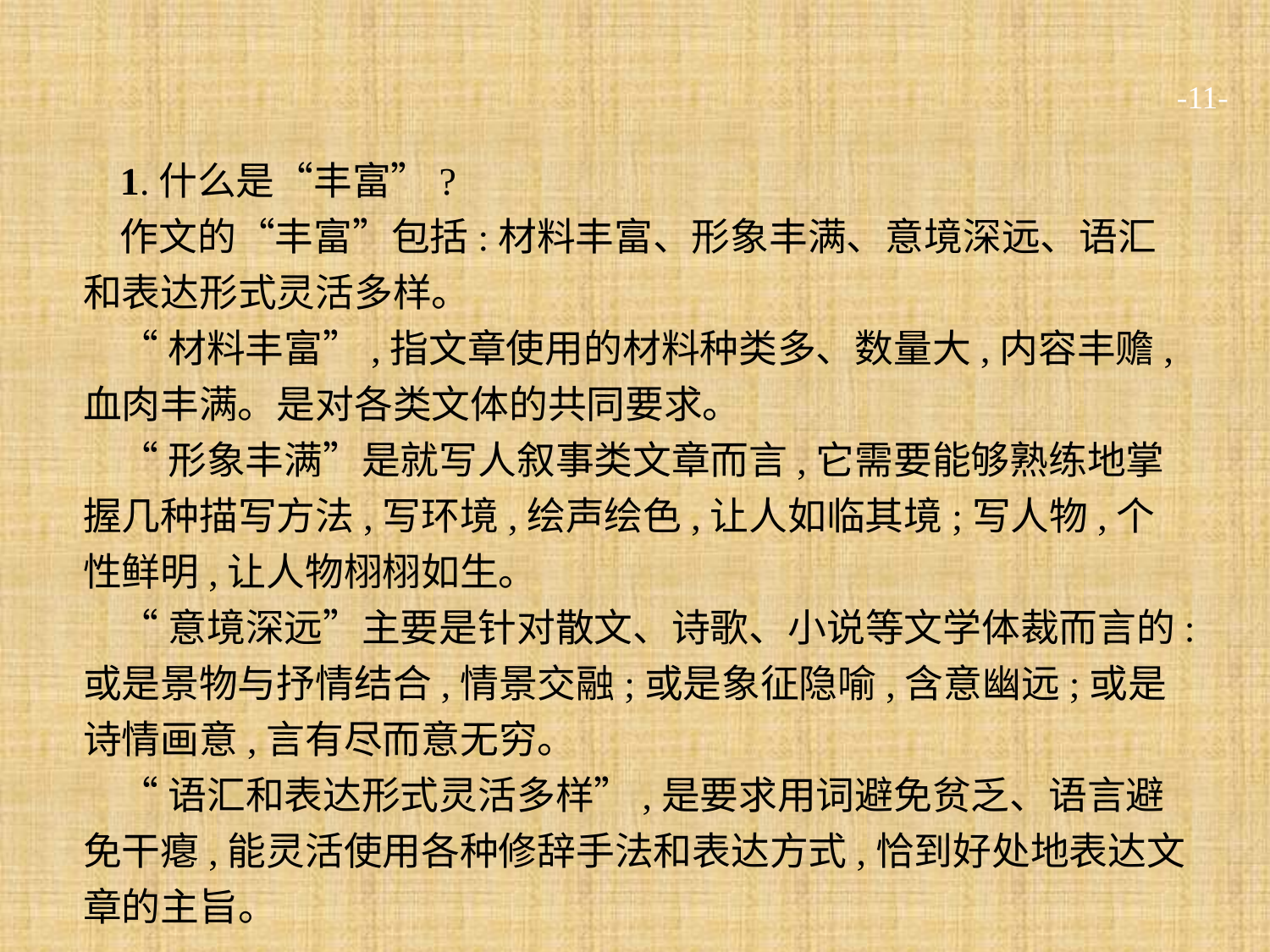

-11-
1.什么是“丰富”?
作文的“丰富”包括:材料丰富、形象丰满、意境深远、语汇和表达形式灵活多样。
“材料丰富”,指文章使用的材料种类多、数量大,内容丰赡,血肉丰满。是对各类文体的共同要求。
“形象丰满”是就写人叙事类文章而言,它需要能够熟练地掌握几种描写方法,写环境,绘声绘色,让人如临其境;写人物,个性鲜明,让人物栩栩如生。
“意境深远”主要是针对散文、诗歌、小说等文学体裁而言的:或是景物与抒情结合,情景交融;或是象征隐喻,含意幽远;或是诗情画意,言有尽而意无穷。
“语汇和表达形式灵活多样”,是要求用词避免贫乏、语言避免干瘪,能灵活使用各种修辞手法和表达方式,恰到好处地表达文章的主旨。